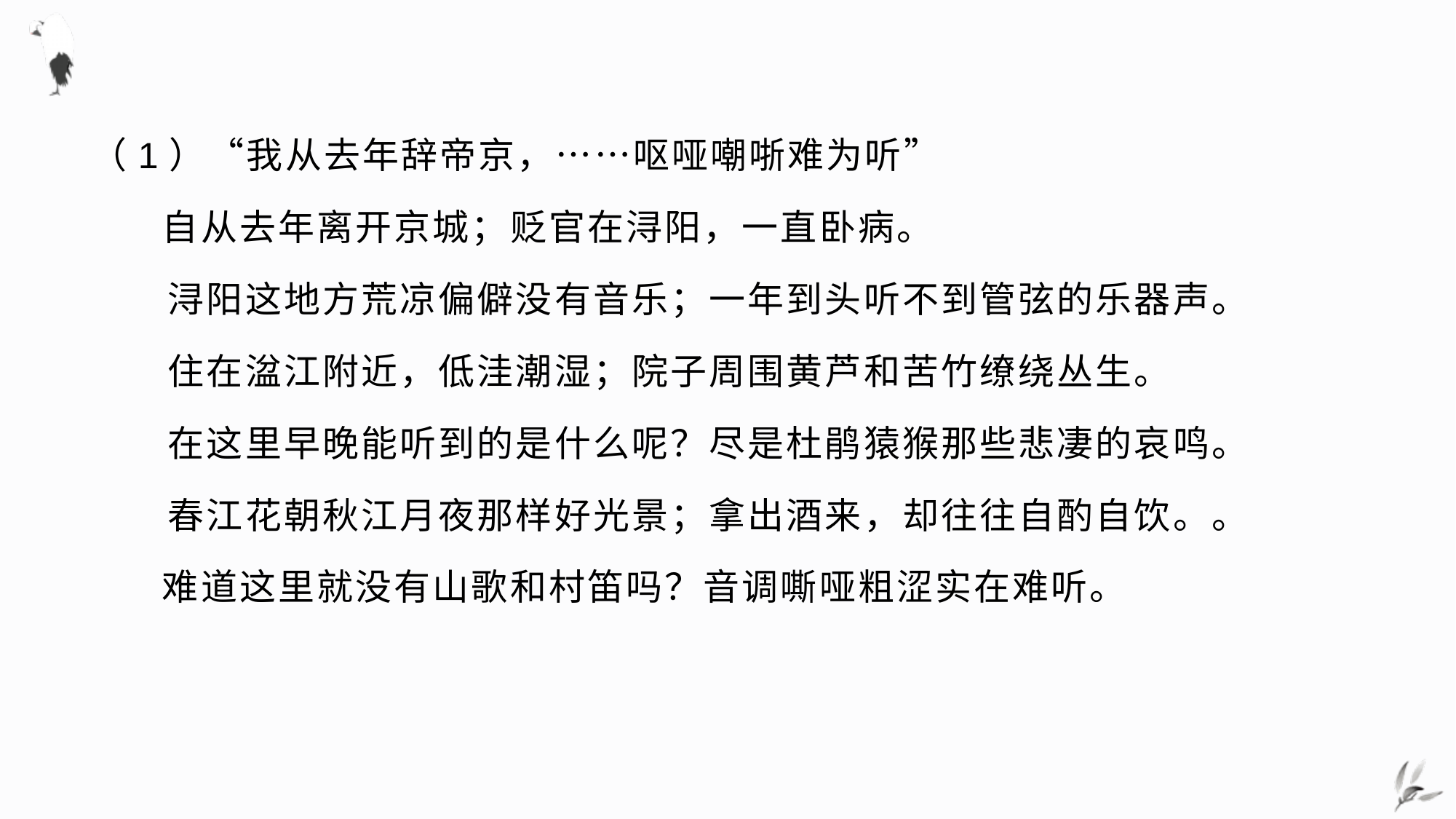

（1）“我从去年辞帝京，……呕哑嘲哳难为听”
      自从去年离开京城；贬官在浔阳，一直卧病。
　　浔阳这地方荒凉偏僻没有音乐；一年到头听不到管弦的乐器声。
　　住在湓江附近，低洼潮湿；院子周围黄芦和苦竹缭绕丛生。
　　在这里早晚能听到的是什么呢？尽是杜鹃猿猴那些悲凄的哀鸣。
　　春江花朝秋江月夜那样好光景；拿出酒来，却往往自酌自饮。。
      难道这里就没有山歌和村笛吗？音调嘶哑粗涩实在难听。